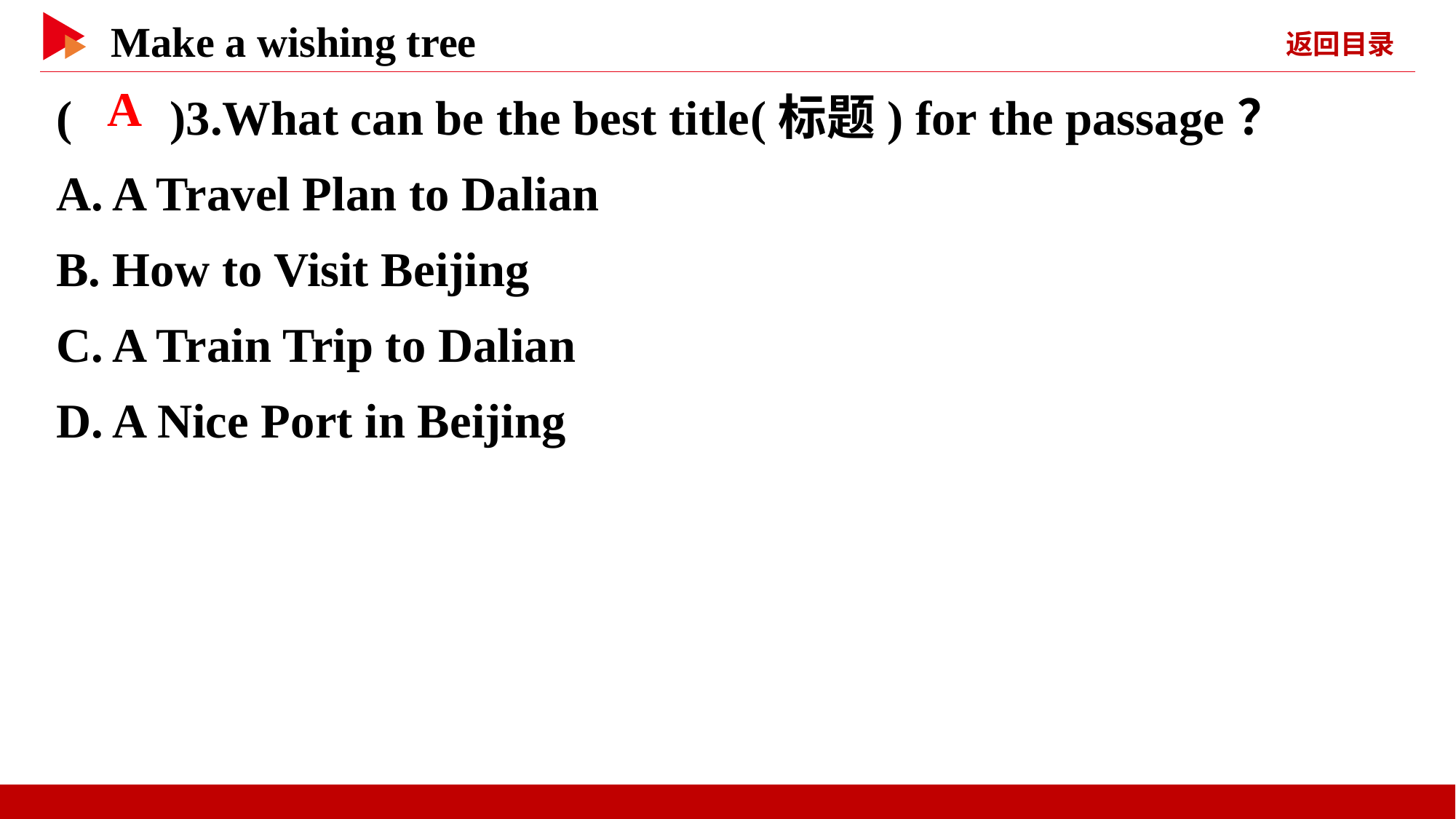

(        )3.What can be the best title(标题) for the passage？
A. A Travel Plan to Dalian
B. How to Visit Beijing
C. A Train Trip to Dalian
D. A Nice Port in Beijing
   A